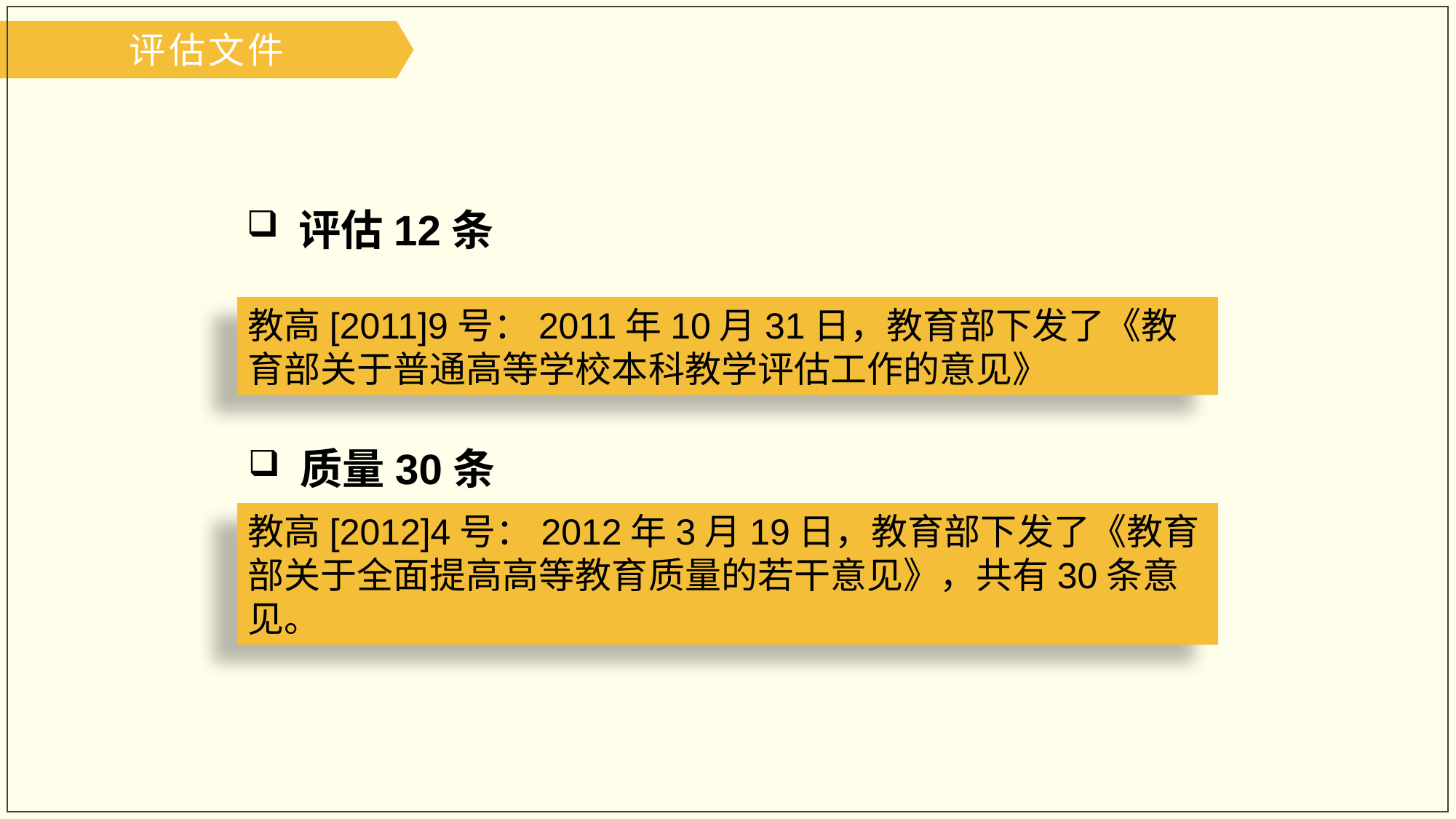

评估文件

 评估12条
教高[2011]9号：2011年10月31日，教育部下发了《教育部关于普通高等学校本科教学评估工作的意见》
 质量30条
教高[2012]4号：2012年3月19日，教育部下发了《教育部关于全面提高高等教育质量的若干意见》，共有30条意见。